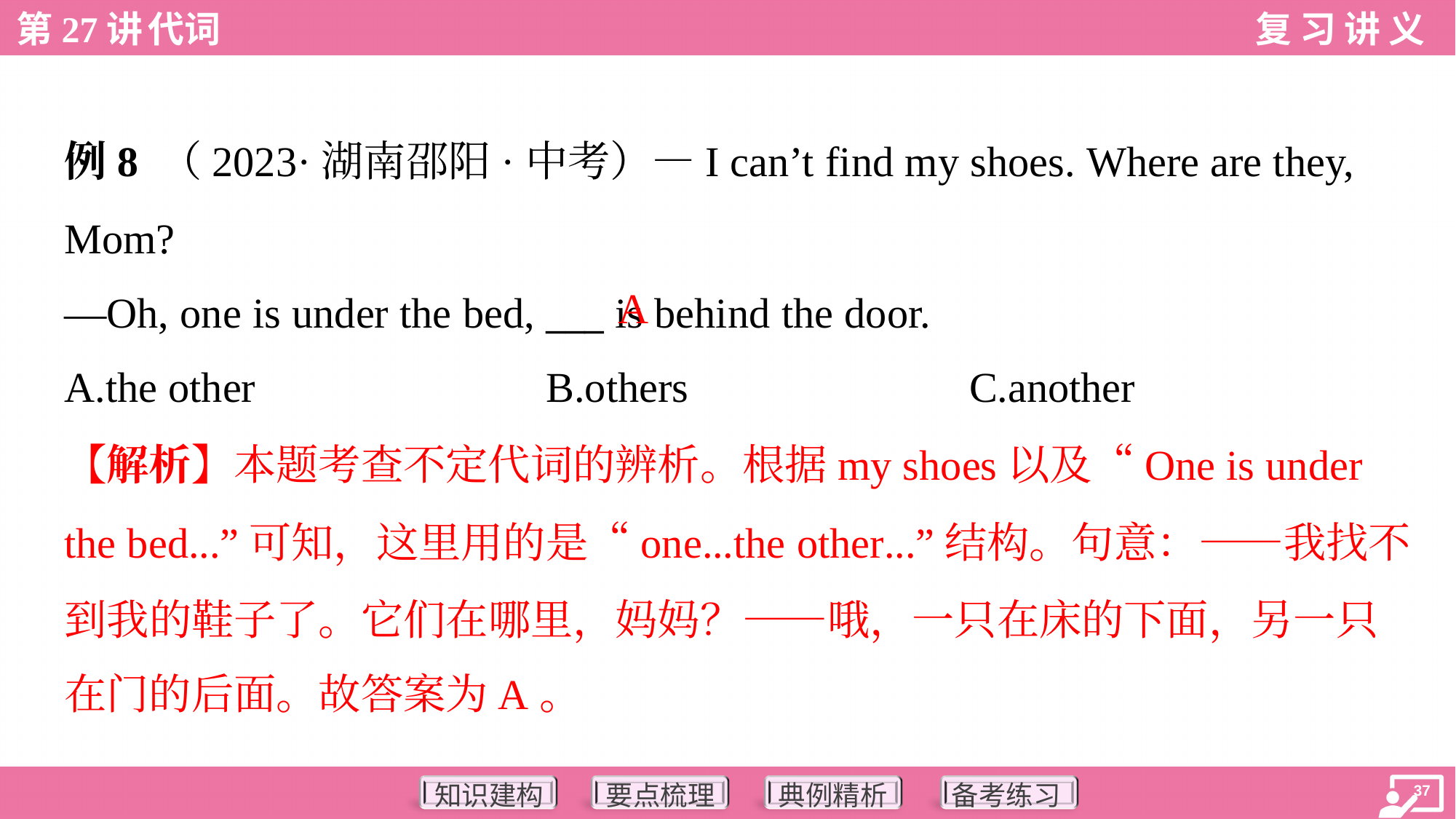

例8 （2023·湖南邵阳·中考）—I can’t find my shoes. Where are they,
Mom?
—Oh, one is under the bed, ___ is behind the door.
A
A.the other	B.others	C.another
【解析】本题考查不定代词的辨析。根据my shoes以及“One is under
the bed...”可知，这里用的是“one...the other...”结构。句意：——我找不
到我的鞋子了。它们在哪里，妈妈？——哦，一只在床的下面，另一只
在门的后面。故答案为A。